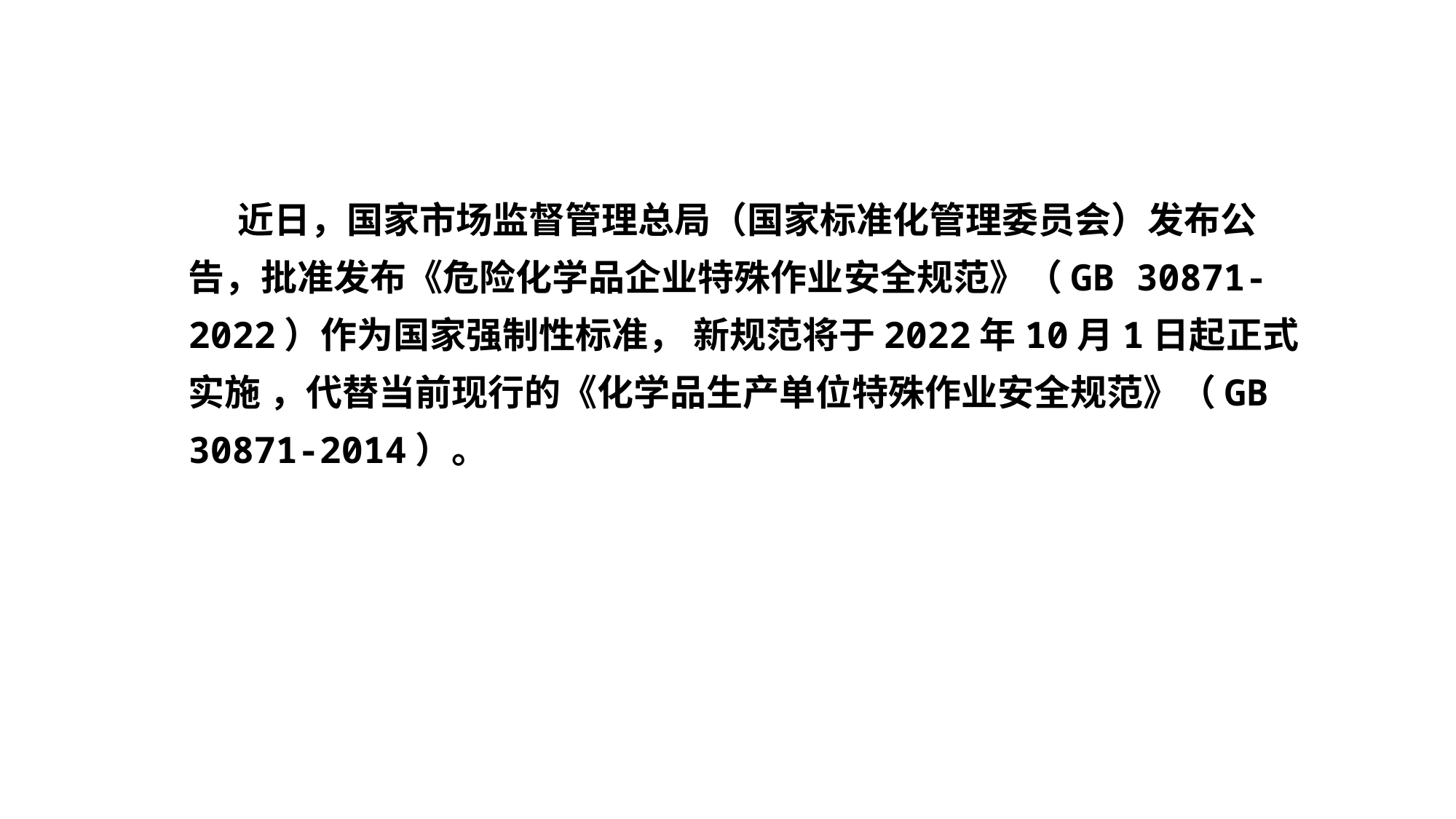

近日，国家市场监督管理总局（国家标准化管理委员会）发布公告，批准发布《危险化学品企业特殊作业安全规范》（GB 30871-2022）作为国家强制性标准， 新规范将于2022年10月1日起正式实施 ，代替当前现行的《化学品生产单位特殊作业安全规范》（GB 30871-2014）。